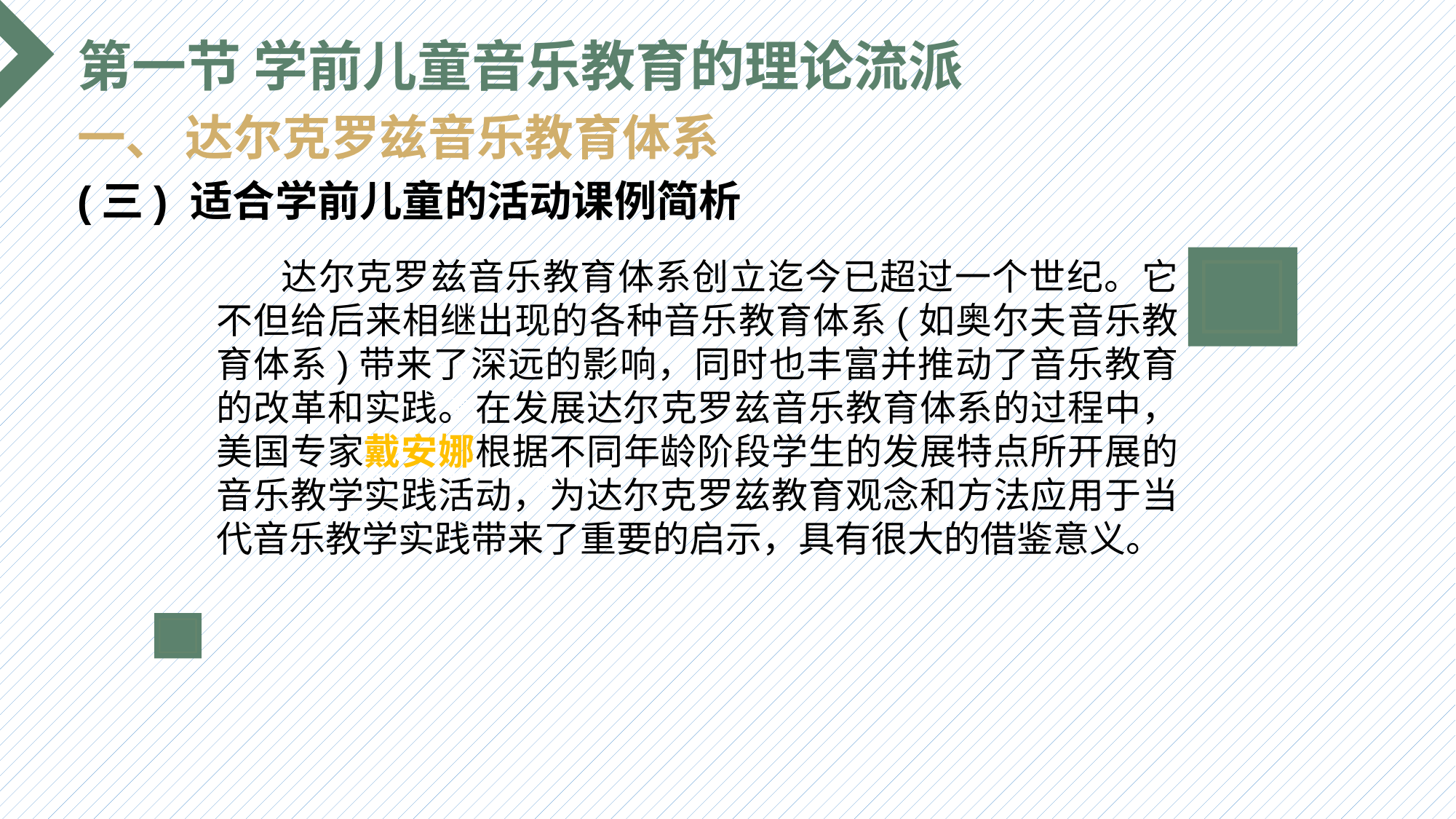

第一节 学前儿童音乐教育的理论流派
一、 达尔克罗兹音乐教育体系
(三) 适合学前儿童的活动课例简析

      达尔克罗兹音乐教育体系创立迄今已超过一个世纪。它不但给后来相继出现的各种音乐教育体系(如奥尔夫音乐教育体系)带来了深远的影响，同时也丰富并推动了音乐教育的改革和实践。在发展达尔克罗兹音乐教育体系的过程中，美国专家戴安娜根据不同年龄阶段学生的发展特点所开展的音乐教学实践活动，为达尔克罗兹教育观念和方法应用于当代音乐教学实践带来了重要的启示，具有很大的借鉴意义。

选题背景
输入您的内容，请简要说明，言简意赅即可输入您的内容，请简要说明，言简意赅即可输入您的内容，请简要说明，言简意赅即可输入您的内容，请简要说明，言简意赅即可